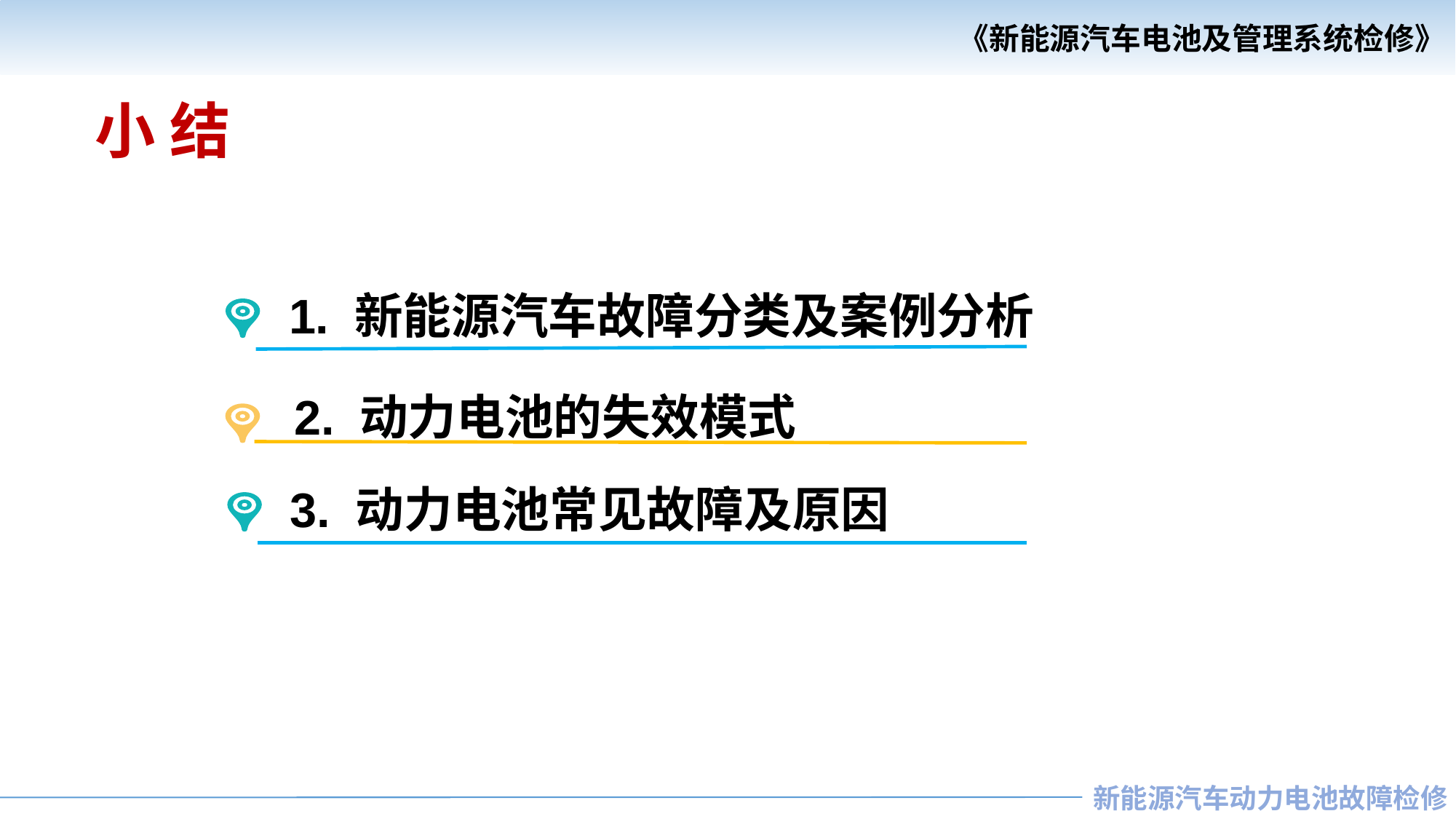

小 结
1. 新能源汽车故障分类及案例分析

2. 动力电池的失效模式

3. 动力电池常见故障及原因